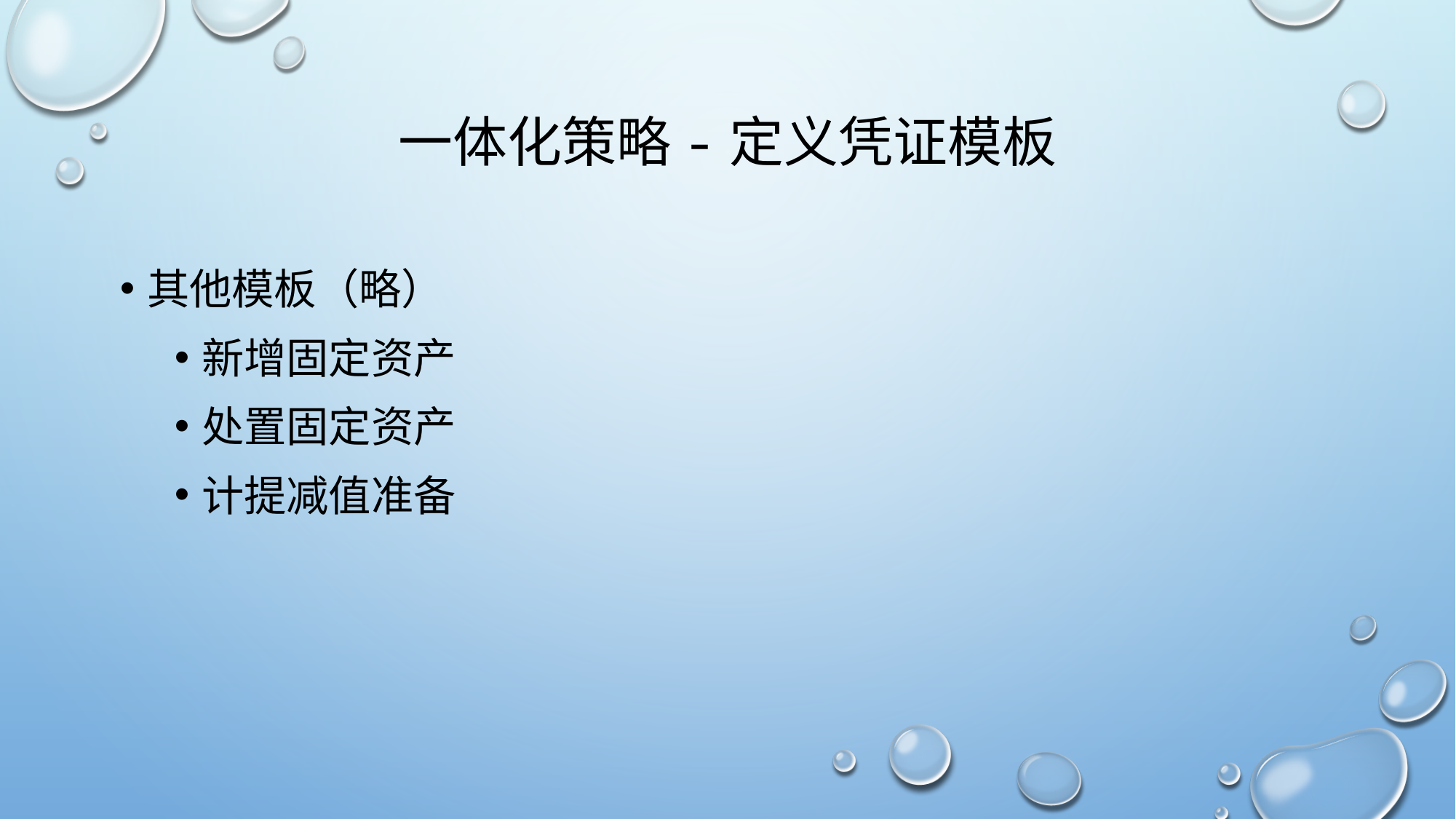

# 一体化策略-定义凭证模板
其他模板（略）
新增固定资产
处置固定资产
计提减值准备